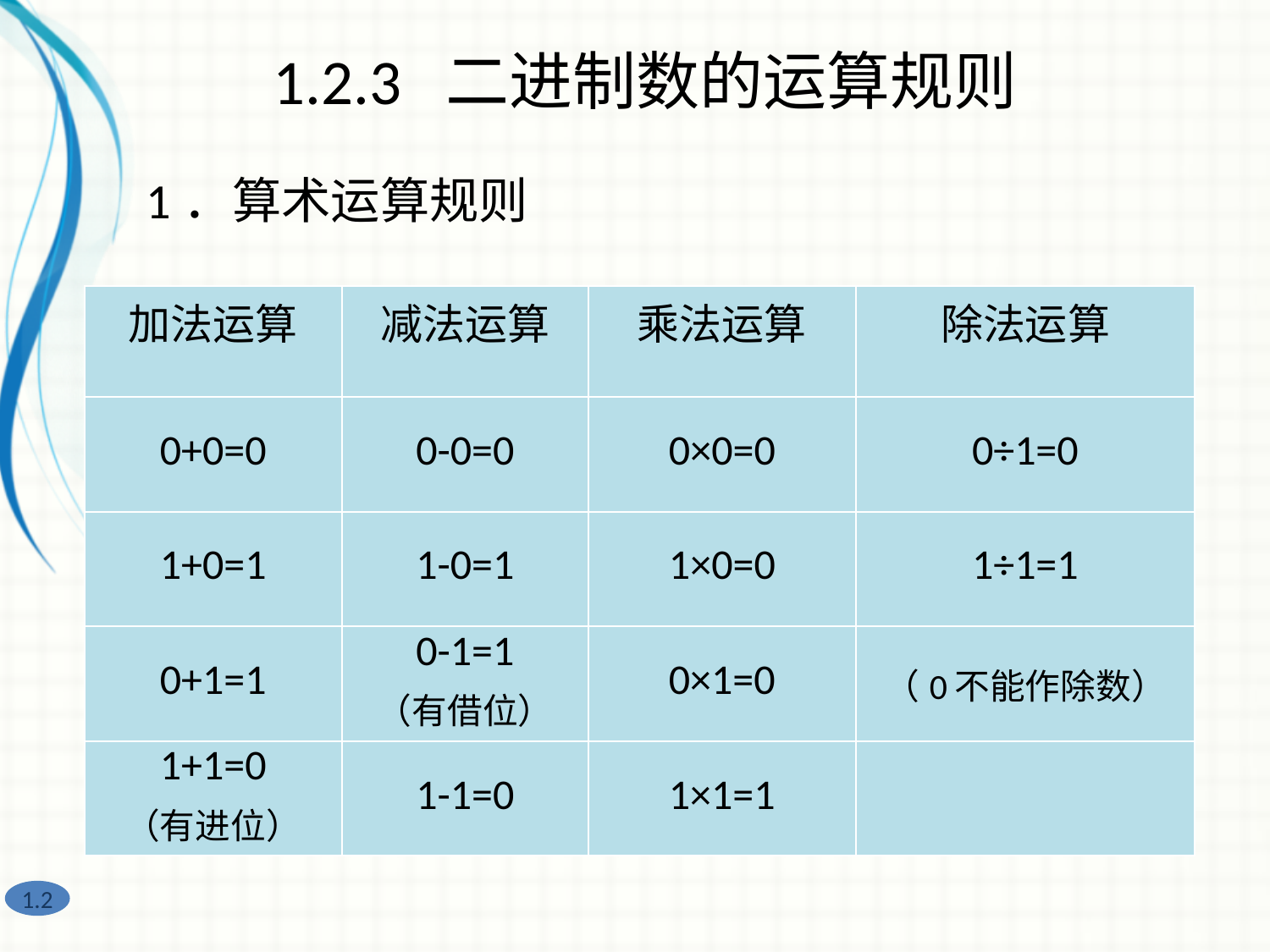

1.2.3  二进制数的运算规则
1．算术运算规则
| 加法运算 | 减法运算 | 乘法运算 | 除法运算 |
| --- | --- | --- | --- |
| 0+0=0 | 0-0=0 | 0×0=0 | 0÷1=0 |
| 1+0=1 | 1-0=1 | 1×0=0 | 1÷1=1 |
| 0+1=1 | 0-1=1 （有借位） | 0×1=0 | （0不能作除数） |
| 1+1=0 （有进位） | 1-1=0 | 1×1=1 |  |